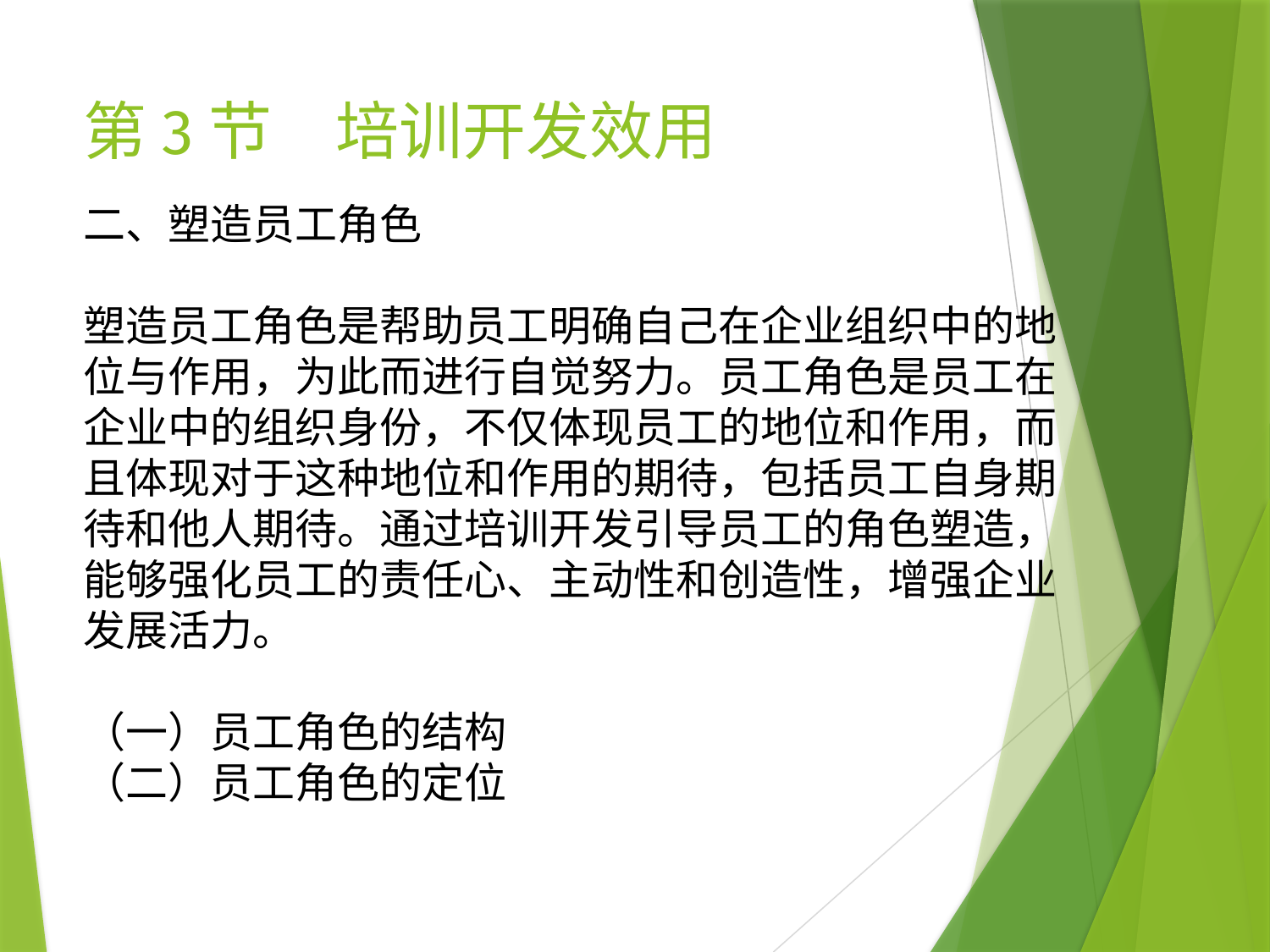

# 第3节　培训开发效用
二、塑造员工角色

塑造员工角色是帮助员工明确自己在企业组织中的地位与作用，为此而进行自觉努力。员工角色是员工在企业中的组织身份，不仅体现员工的地位和作用，而且体现对于这种地位和作用的期待，包括员工自身期待和他人期待。通过培训开发引导员工的角色塑造，能够强化员工的责任心、主动性和创造性，增强企业发展活力。

（一）员工角色的结构
（二）员工角色的定位